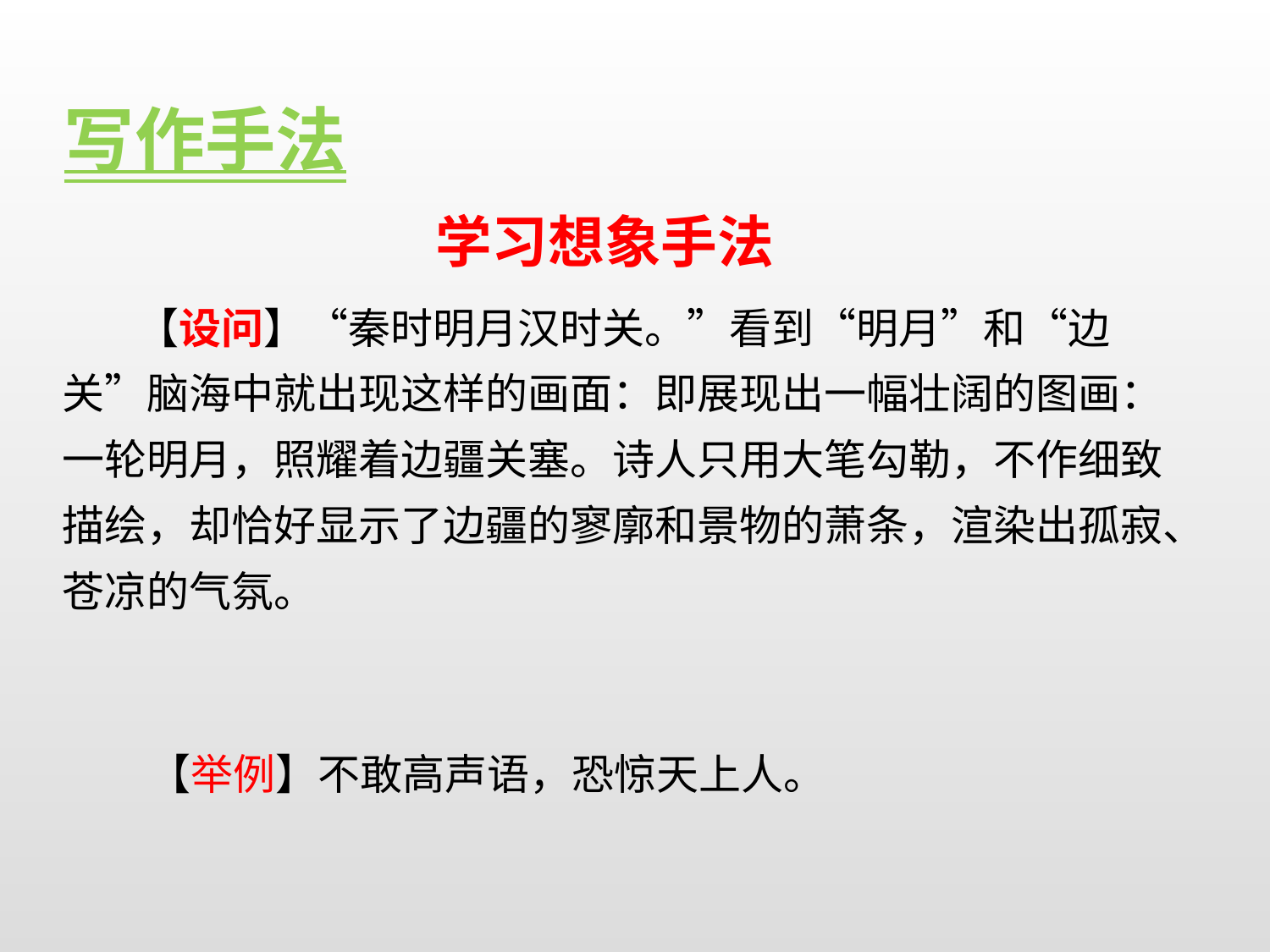

写作手法
学习想象手法
【设问】“秦时明月汉时关。”看到“明月”和“边关”脑海中就出现这样的画面：即展现出一幅壮阔的图画：一轮明月，照耀着边疆关塞。诗人只用大笔勾勒，不作细致描绘，却恰好显示了边疆的寥廓和景物的萧条，渲染出孤寂、苍凉的气氛。
【举例】不敢高声语，恐惊天上人。